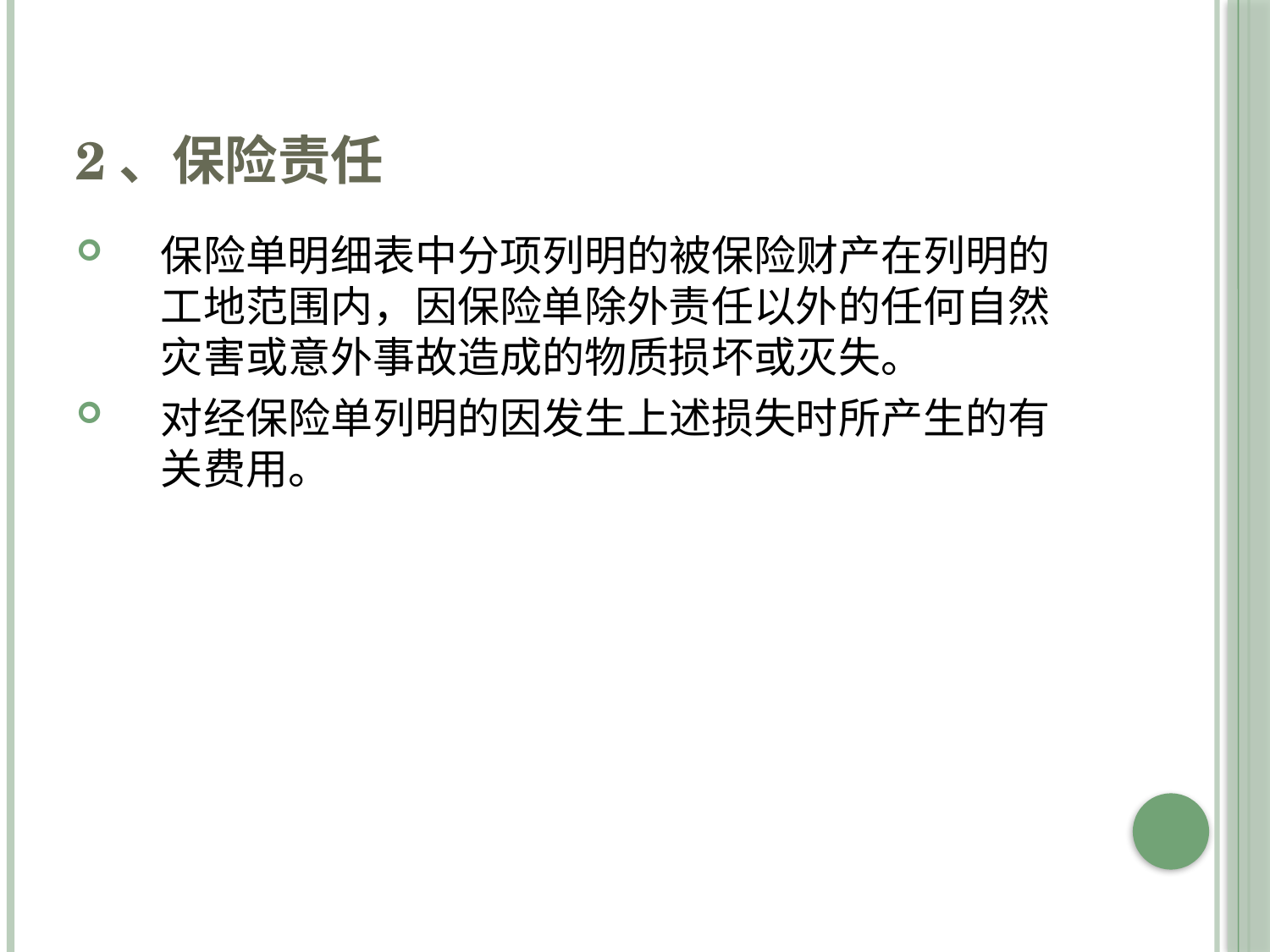

# 2、保险责任
保险单明细表中分项列明的被保险财产在列明的工地范围内，因保险单除外责任以外的任何自然灾害或意外事故造成的物质损坏或灭失。
对经保险单列明的因发生上述损失时所产生的有关费用。